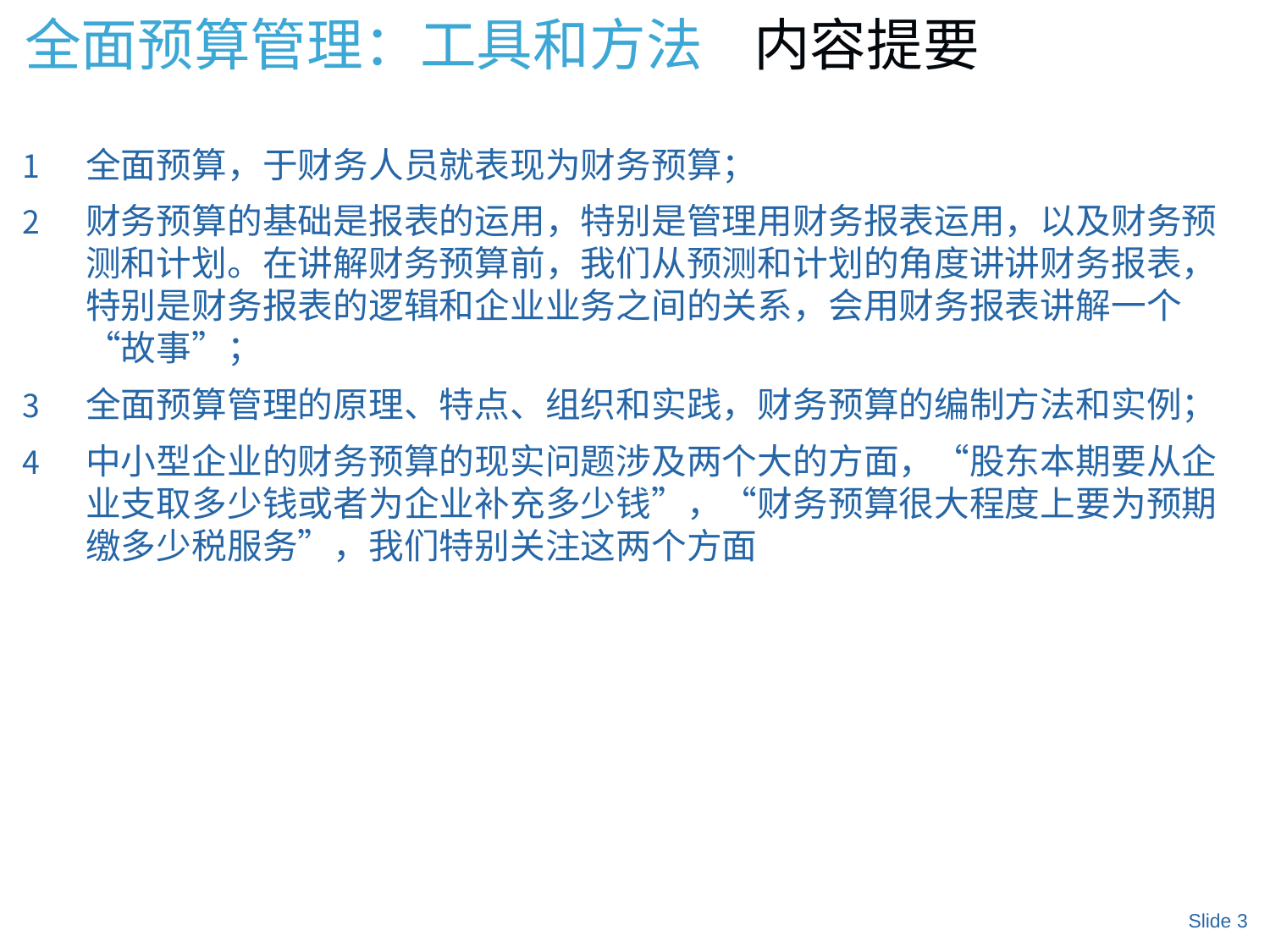

# 全面预算管理：工具和方法    内容提要
全面预算，于财务人员就表现为财务预算；
财务预算的基础是报表的运用，特别是管理用财务报表运用，以及财务预测和计划。在讲解财务预算前，我们从预测和计划的角度讲讲财务报表，特别是财务报表的逻辑和企业业务之间的关系，会用财务报表讲解一个“故事”；
全面预算管理的原理、特点、组织和实践，财务预算的编制方法和实例；
中小型企业的财务预算的现实问题涉及两个大的方面，“股东本期要从企业支取多少钱或者为企业补充多少钱”，“财务预算很大程度上要为预期缴多少税服务”，我们特别关注这两个方面
Slide 3